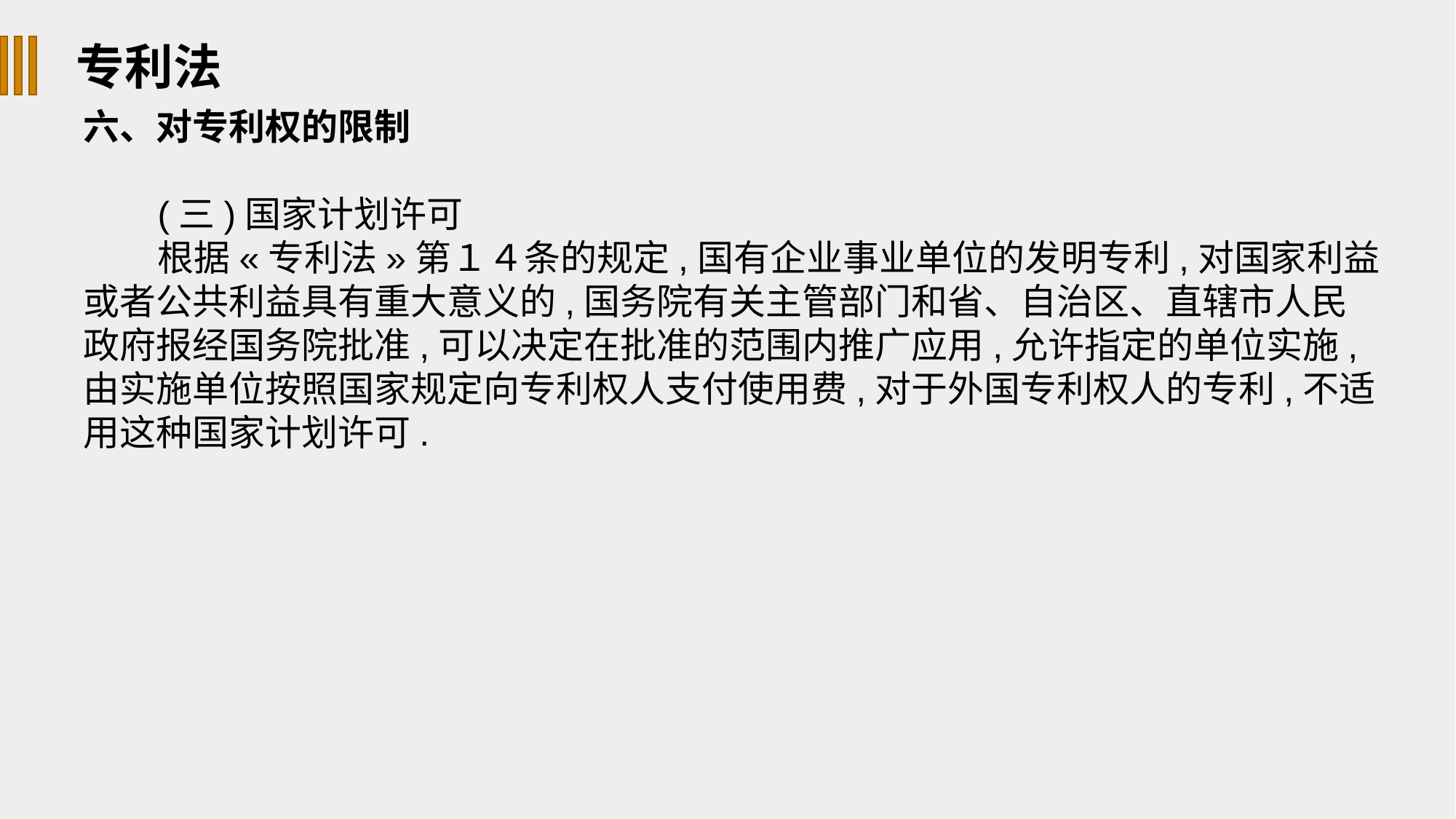

专利法

六、对专利权的限制

(三)国家计划许可
根据«专利法»第１４条的规定,国有企业事业单位的发明专利,对国家利益或者公共利益具有重大意义的,国务院有关主管部门和省、自治区、直辖市人民政府报经国务院批准,可以决定在批准的范围内推广应用,允许指定的单位实施,由实施单位按照国家规定向专利权人支付使用费,对于外国专利权人的专利,不适用这种国家计划许可.